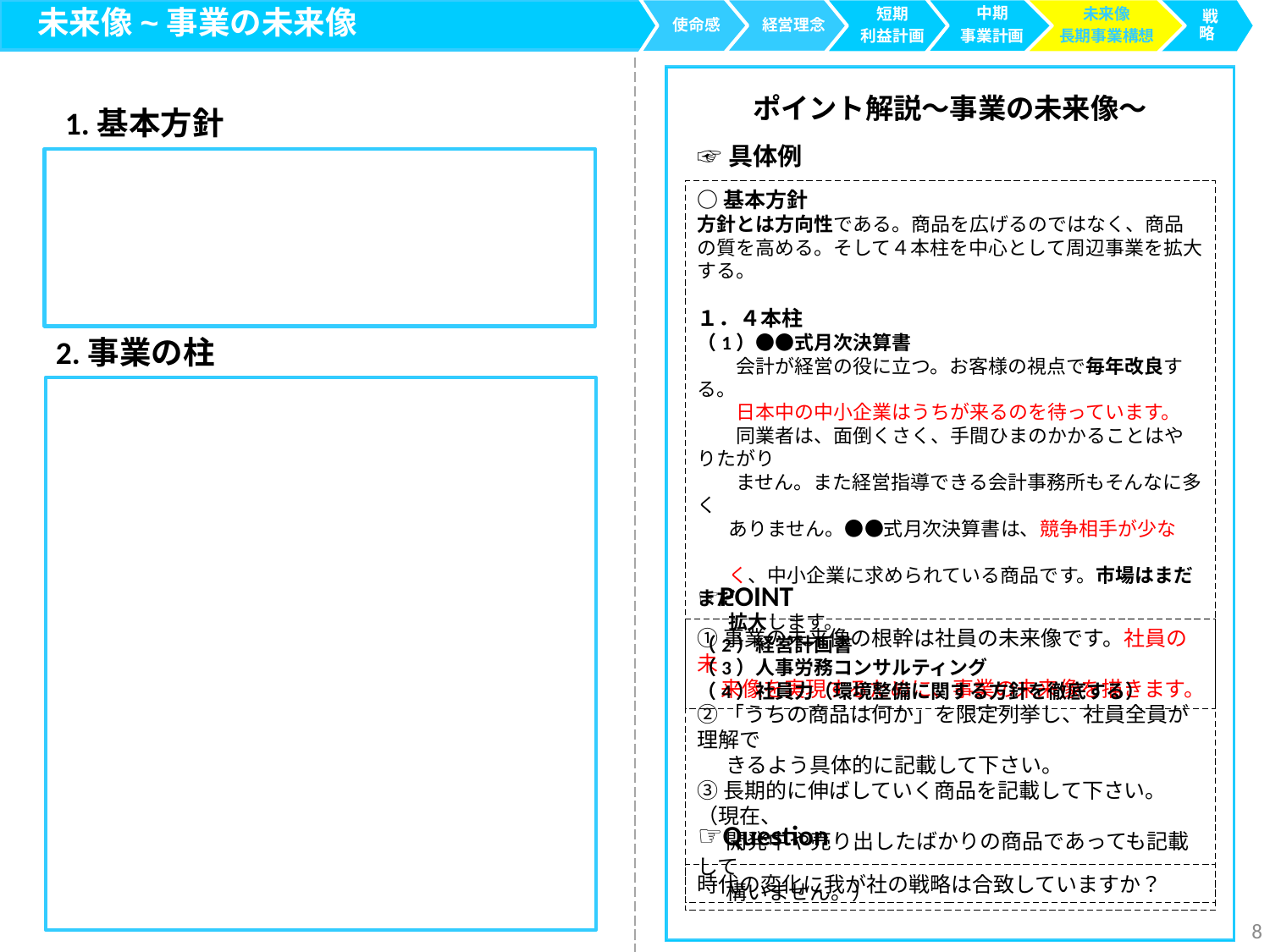

未来像~事業の未来像
使命感
中期
事業計画
経営理念
短期
利益計画
 戦略
未来像
長期事業構想

ポイント解説～事業の未来像～
1.基本方針
☞具体例

○基本方針
方針とは方向性である。商品を広げるのではなく、商品の質を高める。そして４本柱を中心として周辺事業を拡大する。

１．４本柱
（1）●●式月次決算書
　　会計が経営の役に立つ。お客様の視点で毎年改良する。
　　日本中の中小企業はうちが来るのを待っています。
　　同業者は、面倒くさく、手間ひまのかかることはやりたがり
　　ません。また経営指導できる会計事務所もそんなに多く
      ありません。●●式月次決算書は、競争相手が少な
      く、中小企業に求められている商品です。市場はまだまだ
      拡大します。
（2）経営計画書
（3）人事労務コンサルティング
（4）社員力（環境整備に関する方針を徹底する）
2.事業の柱

☞POINT
①事業の未来像の根幹は社員の未来像です。社員の未
    来像を実現するために、事業の未来像を描きます。
②「うちの商品は何か」を限定列挙し、社員全員が理解で
     きるよう具体的に記載して下さい。
③長期的に伸ばしていく商品を記載して下さい。（現在、
     開発中や売り出したばかりの商品であっても記載して
     構いません。）
☞Question
時代の変化に我が社の戦略は合致していますか？

8